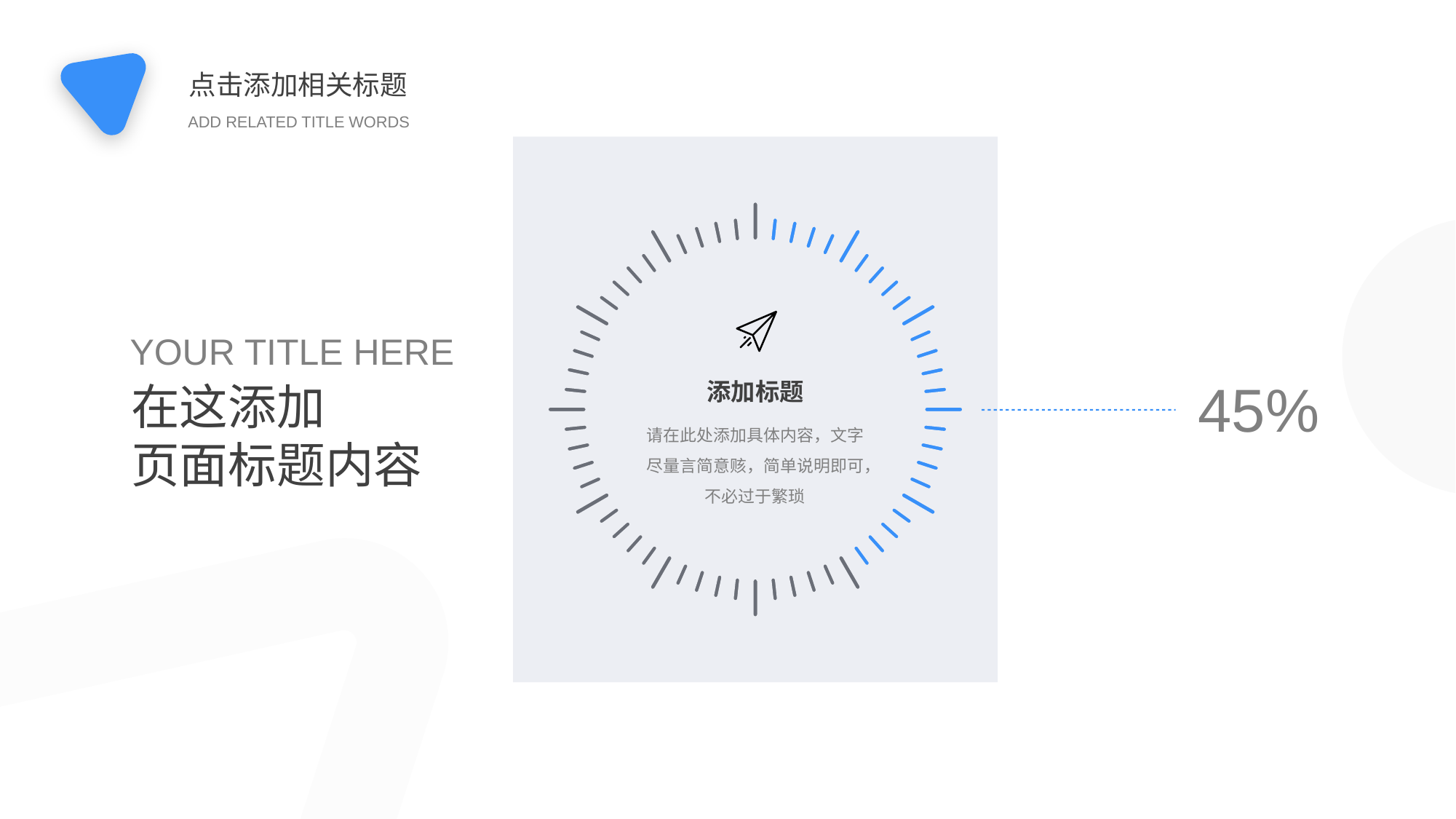

点击添加相关标题
ADD RELATED TITLE WORDS

### Chart

| Category | Region 1 |
|---|---|
| April | 45.0 |
| September | 65.0 |

YOUR TITLE HERE
在这添加
页面标题内容
添加标题
45%
请在此处添加具体内容，文字尽量言简意赅，简单说明即可，不必过于繁琐